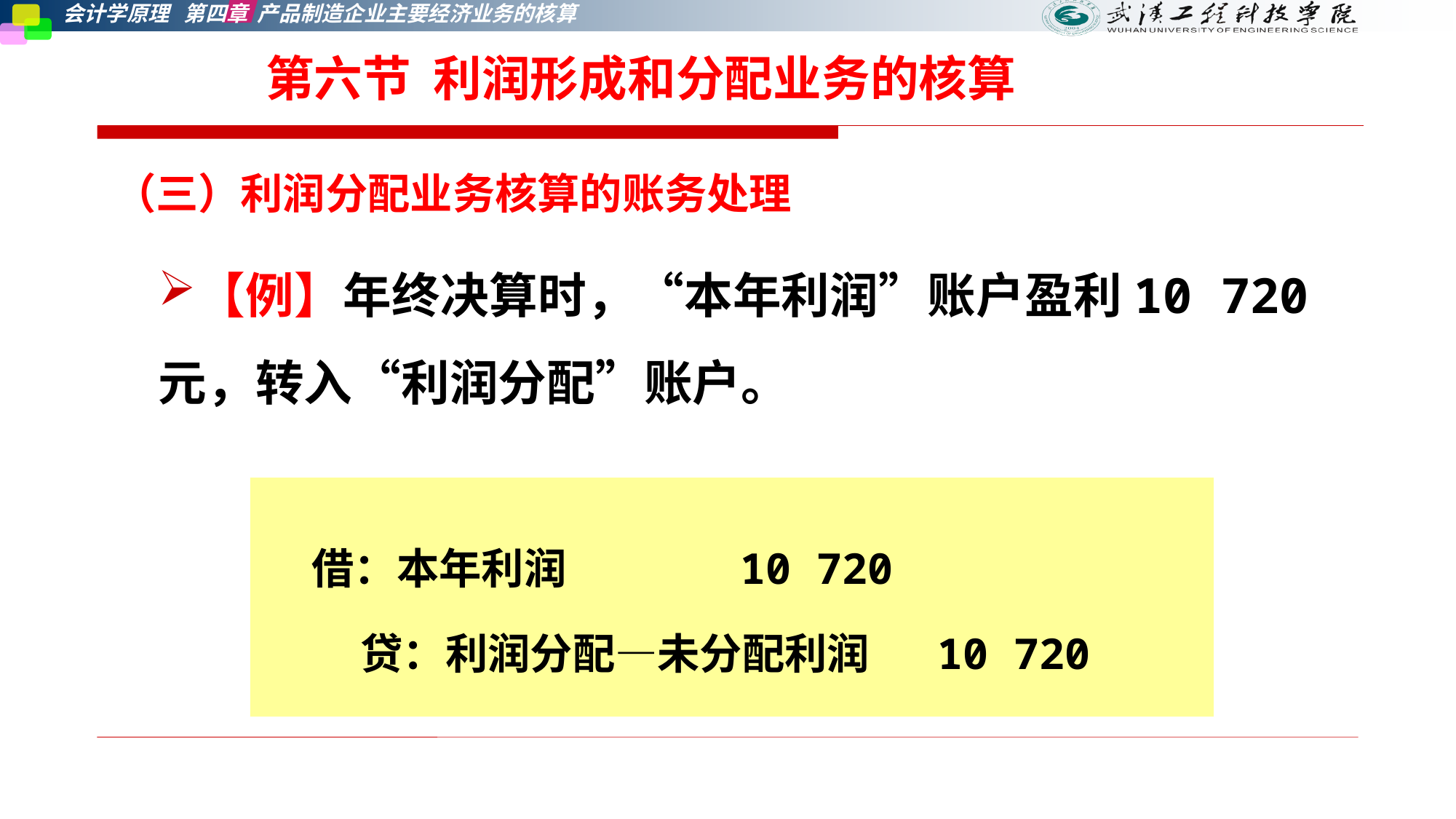

# 第六节  利润形成和分配业务的核算
（三）利润分配业务核算的账务处理

【例】年终决算时，“本年利润”账户盈利10 720元，转入“利润分配”账户。
借：本年利润                 10 720
    贷：利润分配—未分配利润      10 720